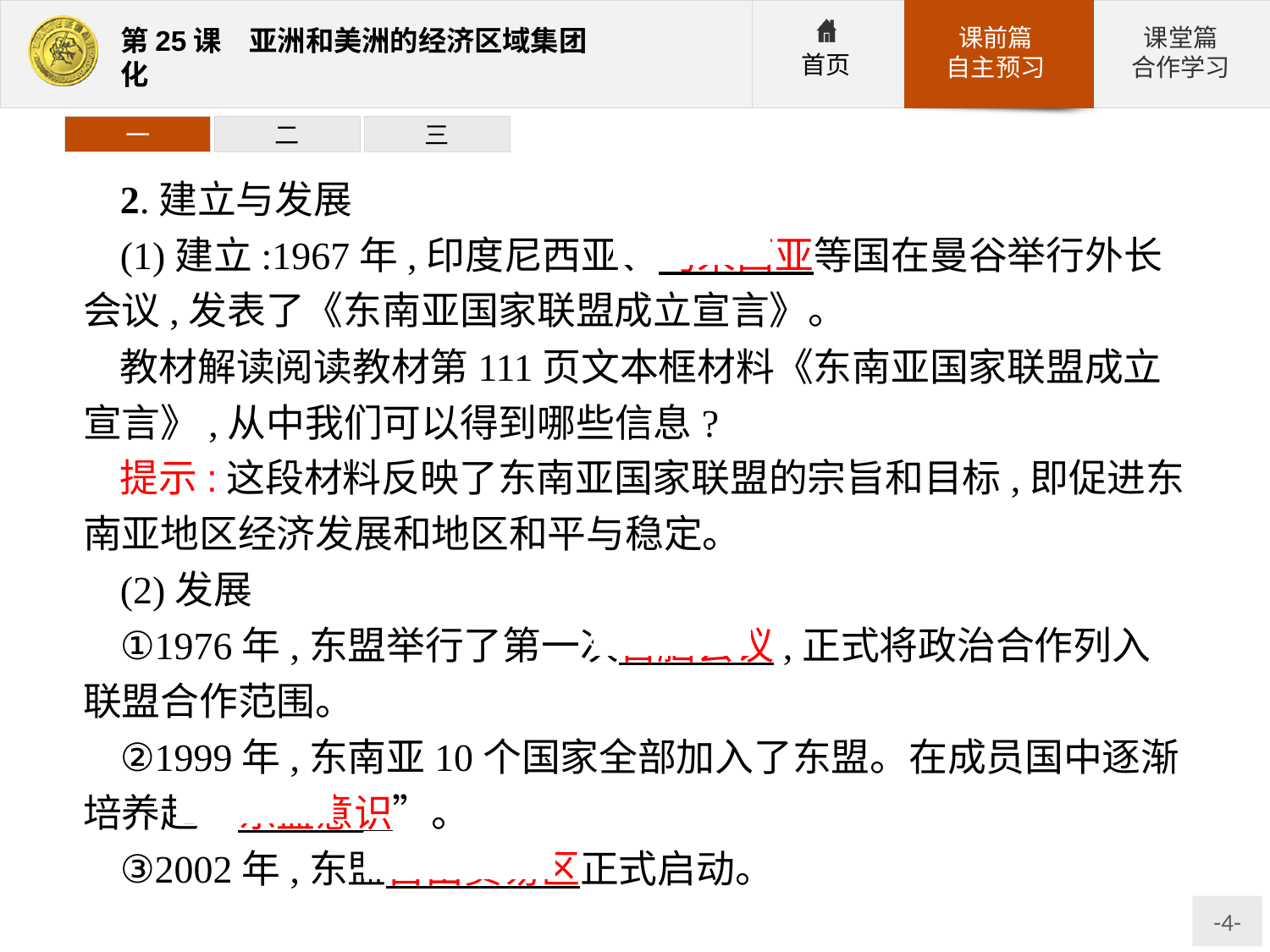

一
二
三
2.建立与发展
(1)建立:1967年,印度尼西亚、马来西亚等国在曼谷举行外长会议,发表了《东南亚国家联盟成立宣言》。
教材解读阅读教材第111页文本框材料《东南亚国家联盟成立宣言》,从中我们可以得到哪些信息?
提示:这段材料反映了东南亚国家联盟的宗旨和目标,即促进东南亚地区经济发展和地区和平与稳定。
(2)发展
①1976年,东盟举行了第一次首脑会议,正式将政治合作列入联盟合作范围。
②1999年,东南亚10个国家全部加入了东盟。在成员国中逐渐培养起“东盟意识”。
③2002年,东盟自由贸易区正式启动。